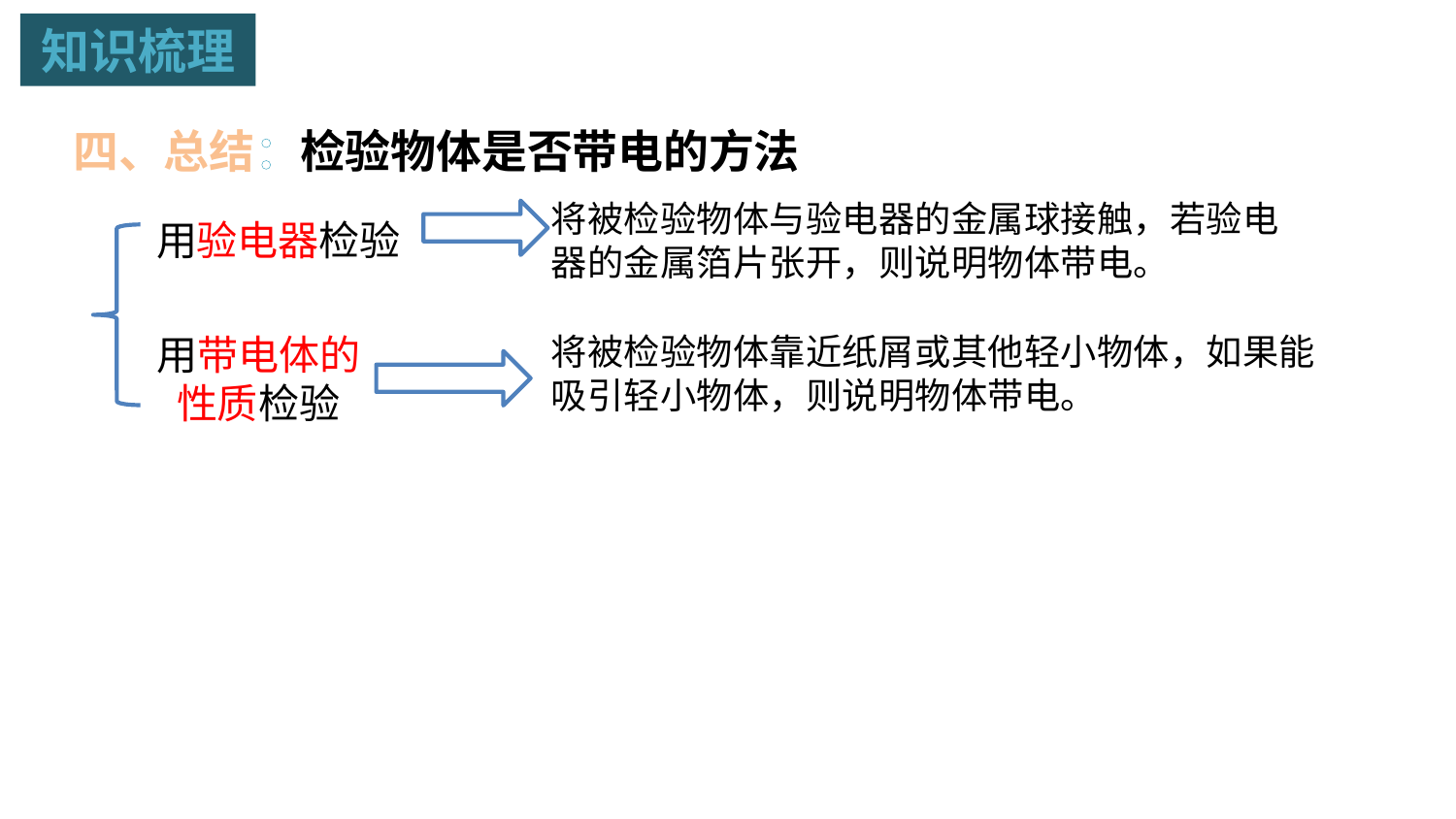

知识梳理
四、总结：检验物体是否带电的方法
将被检验物体与验电器的金属球接触，若验电器的金属箔片张开，则说明物体带电。

用验电器检验

将被检验物体靠近纸屑或其他轻小物体，如果能吸引轻小物体，则说明物体带电。
用带电体的性质检验